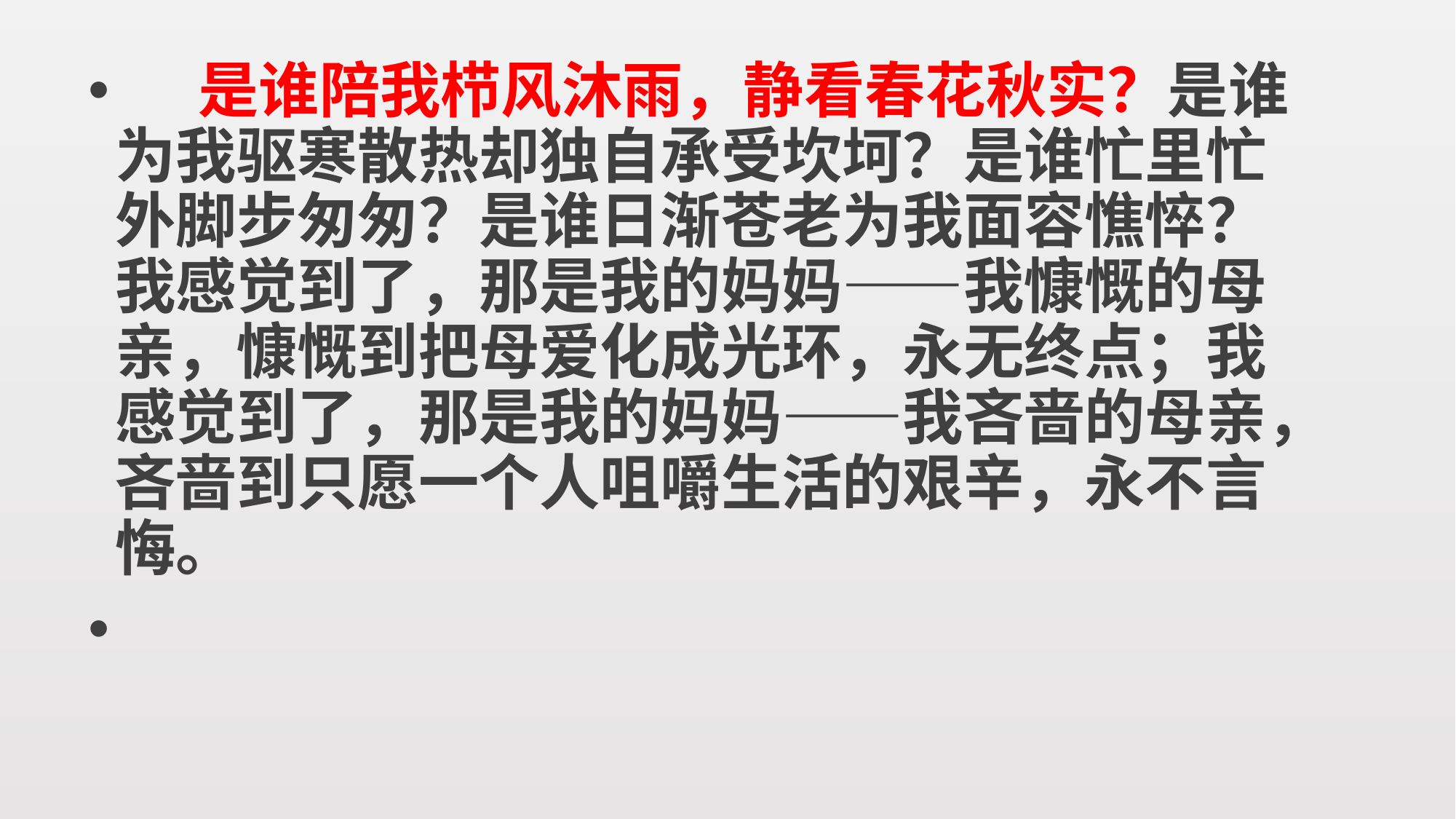

是谁陪我栉风沐雨，静看春花秋实？是谁为我驱寒散热却独自承受坎坷？是谁忙里忙外脚步匆匆？是谁日渐苍老为我面容憔悴？我感觉到了，那是我的妈妈——我慷慨的母亲，慷慨到把母爱化成光环，永无终点；我感觉到了，那是我的妈妈——我吝啬的母亲，吝啬到只愿一个人咀嚼生活的艰辛，永不言悔。